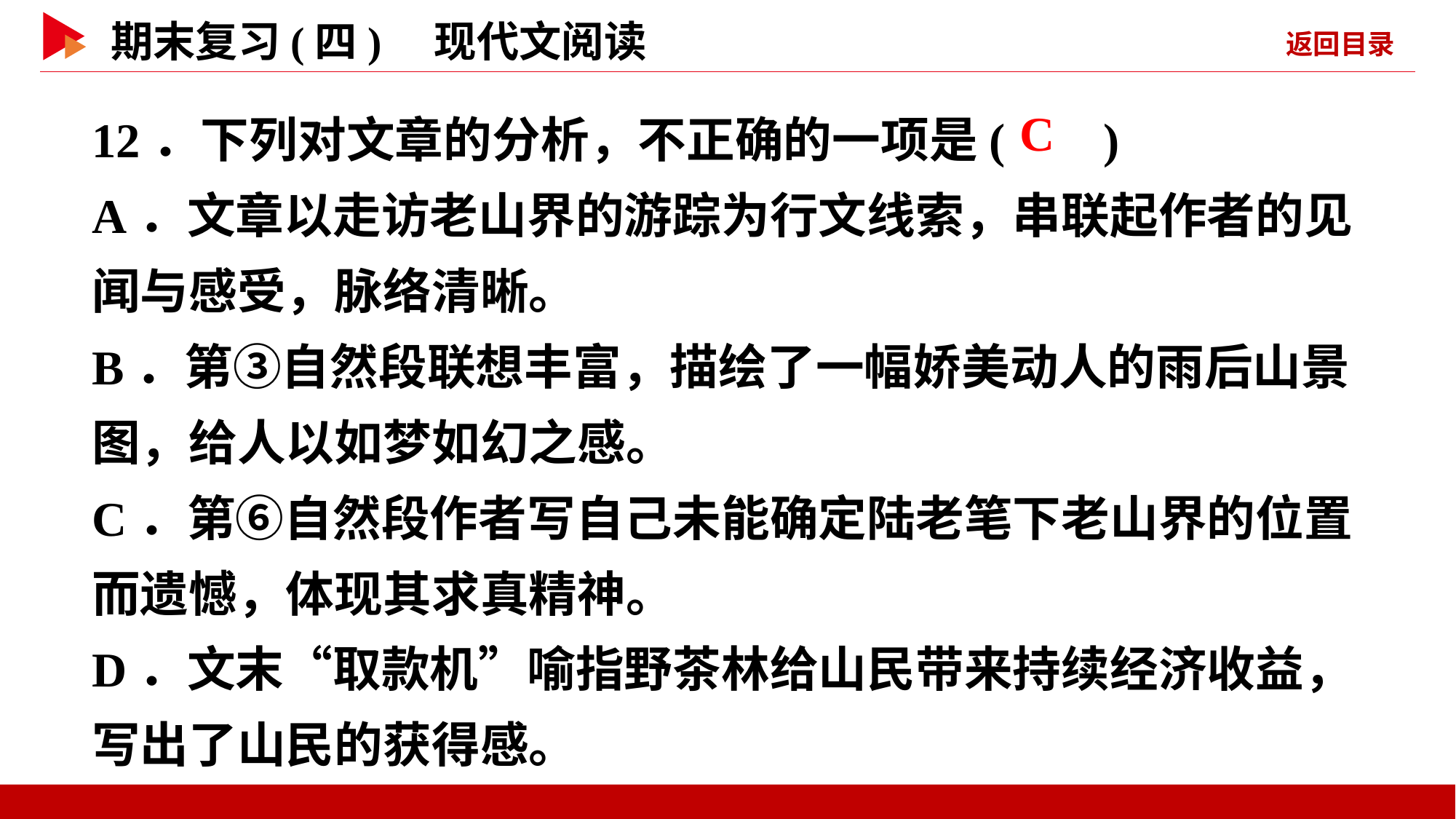

12．下列对文章的分析，不正确的一项是(        )
A．文章以走访老山界的游踪为行文线索，串联起作者的见闻与感受，脉络清晰。
B．第③自然段联想丰富，描绘了一幅娇美动人的雨后山景图，给人以如梦如幻之感。
C．第⑥自然段作者写自己未能确定陆老笔下老山界的位置而遗憾，体现其求真精神。
D．文末“取款机”喻指野茶林给山民带来持续经济收益，写出了山民的获得感。
   C